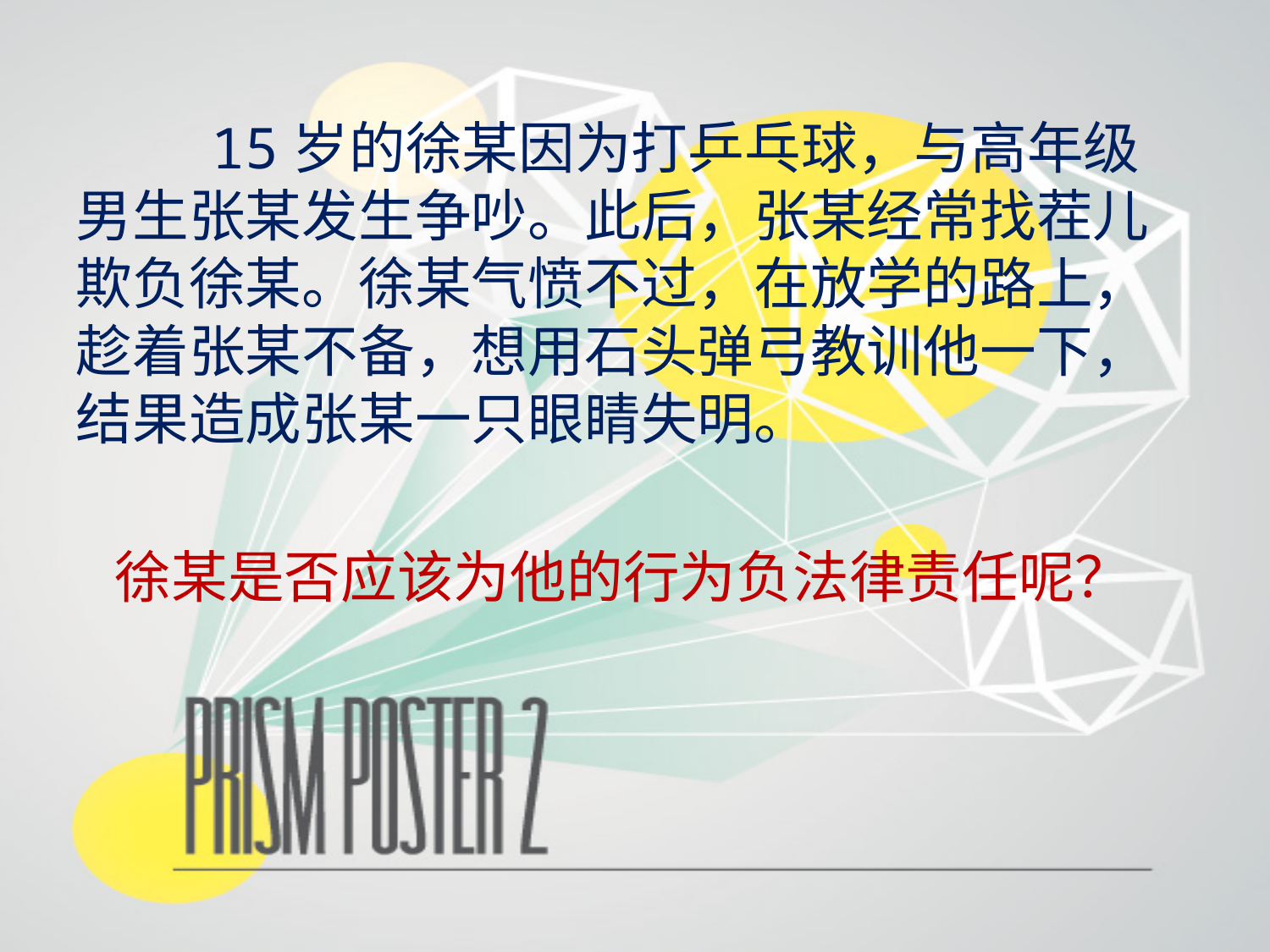

15岁的徐某因为打乒乓球，与高年级男生张某发生争吵。此后，张某经常找茬儿欺负徐某。徐某气愤不过，在放学的路上，趁着张某不备，想用石头弹弓教训他一下，结果造成张某一只眼睛失明。

  徐某是否应该为他的行为负法律责任呢？